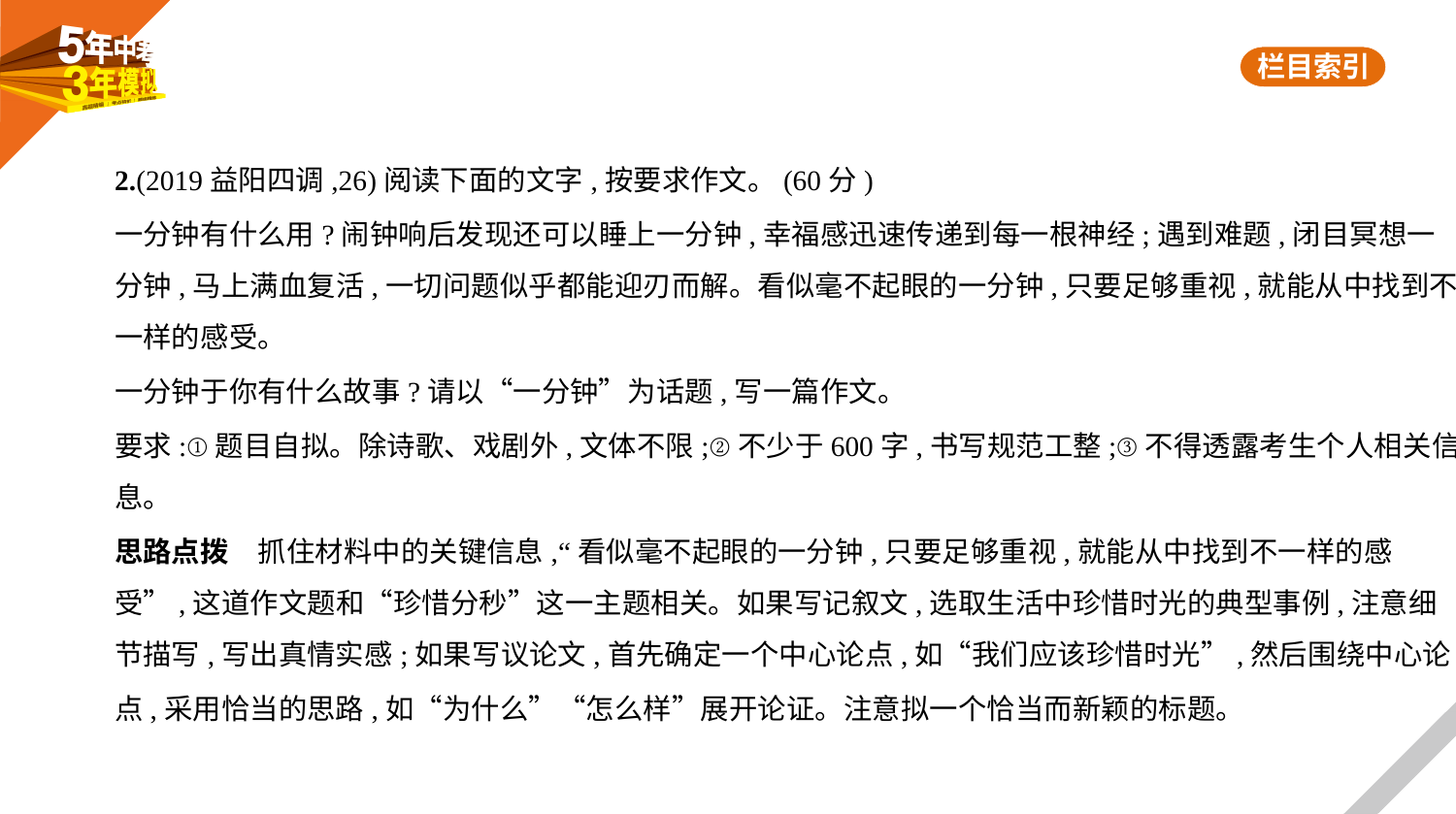

2.(2019益阳四调,26)阅读下面的文字,按要求作文。(60分)
一分钟有什么用?闹钟响后发现还可以睡上一分钟,幸福感迅速传递到每一根神经;遇到难题,闭目冥想一
分钟,马上满血复活,一切问题似乎都能迎刃而解。看似毫不起眼的一分钟,只要足够重视,就能从中找到不
一样的感受。
一分钟于你有什么故事?请以“一分钟”为话题,写一篇作文。
要求:①题目自拟。除诗歌、戏剧外,文体不限;②不少于600字,书写规范工整;③不得透露考生个人相关信
息。
思路点拨　抓住材料中的关键信息,“看似毫不起眼的一分钟,只要足够重视,就能从中找到不一样的感
受”,这道作文题和“珍惜分秒”这一主题相关。如果写记叙文,选取生活中珍惜时光的典型事例,注意细
节描写,写出真情实感;如果写议论文,首先确定一个中心论点,如“我们应该珍惜时光”,然后围绕中心论
点,采用恰当的思路,如“为什么”“怎么样”展开论证。注意拟一个恰当而新颖的标题。